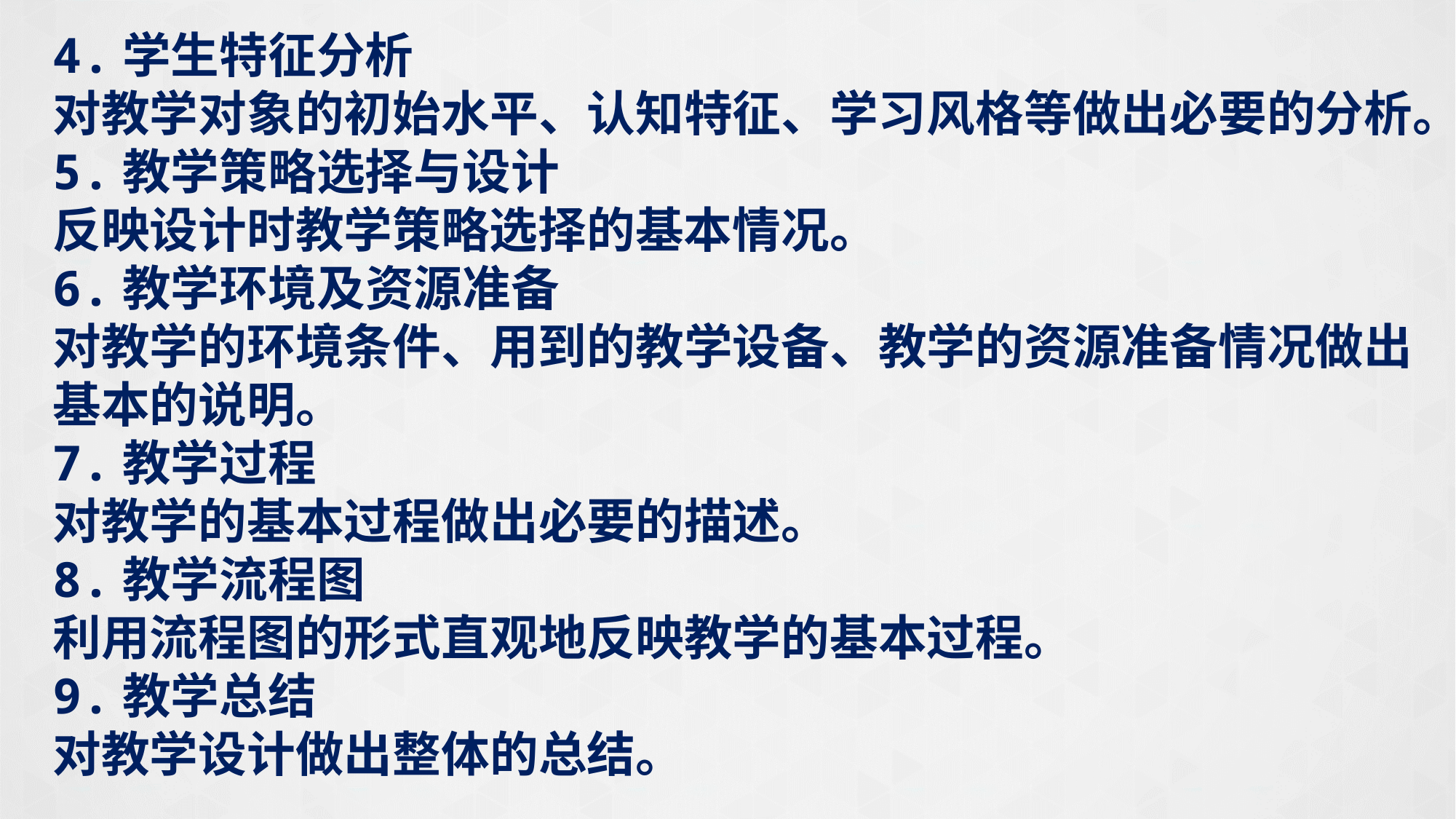

4.学生特征分析
对教学对象的初始水平、认知特征、学习风格等做出必要的分析。
5.教学策略选择与设计
反映设计时教学策略选择的基本情况。
6.教学环境及资源准备
对教学的环境条件、用到的教学设备、教学的资源准备情况做出基本的说明。
7.教学过程
对教学的基本过程做出必要的描述。
8.教学流程图
利用流程图的形式直观地反映教学的基本过程。
9.教学总结
对教学设计做出整体的总结。